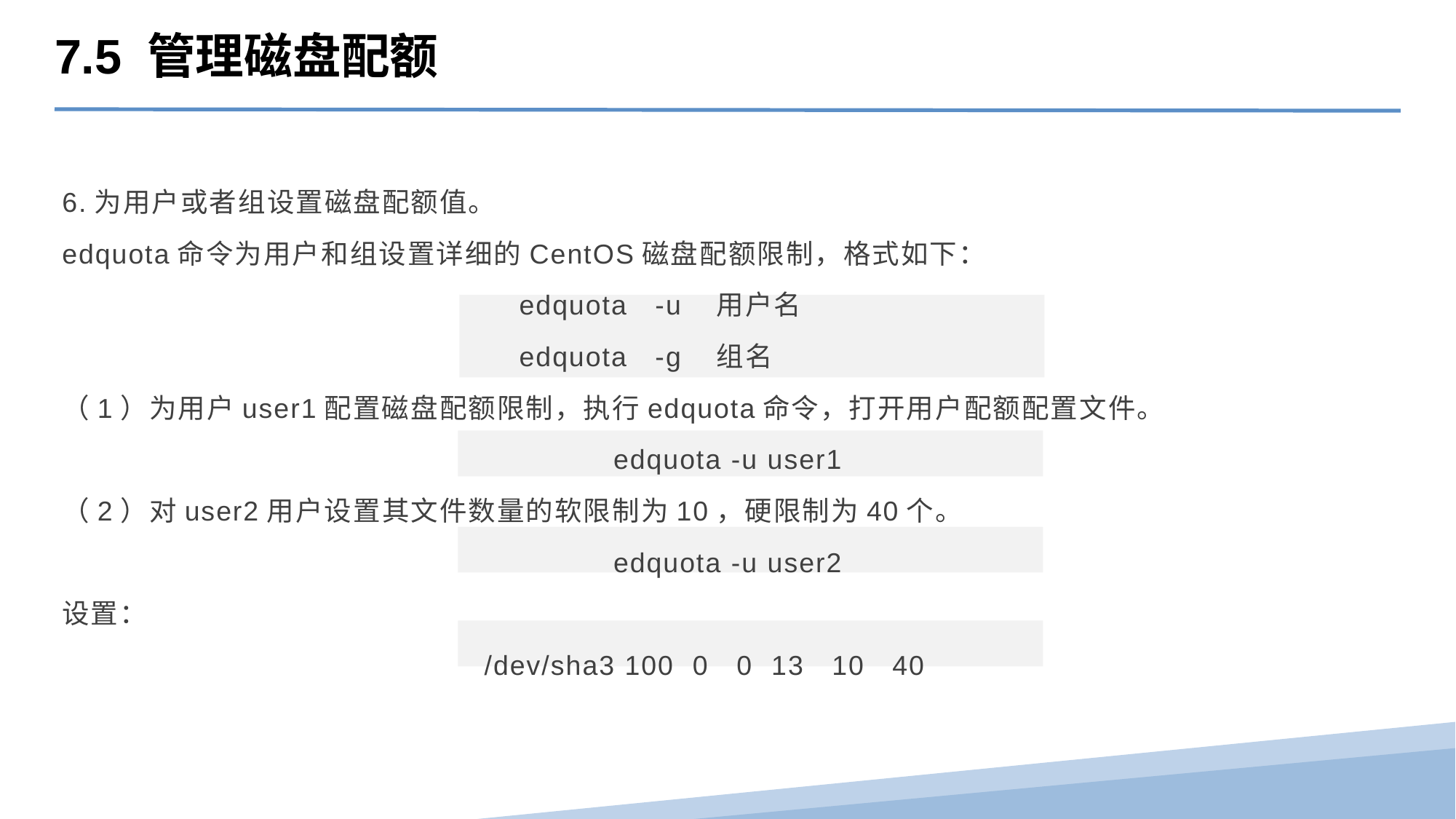

7.5 管理磁盘配额
6.为用户或者组设置磁盘配额值。
edquota命令为用户和组设置详细的CentOS磁盘配额限制，格式如下：
                                                  edquota   -u   用户名
                                                  edquota   -g   组名
（1）为用户user1配置磁盘配额限制，执行edquota命令，打开用户配额配置文件。
edquota -u user1
（2）对user2用户设置其文件数量的软限制为10，硬限制为40个。
edquota -u user2
设置：
/dev/sha3 100  0   0  13   10   40